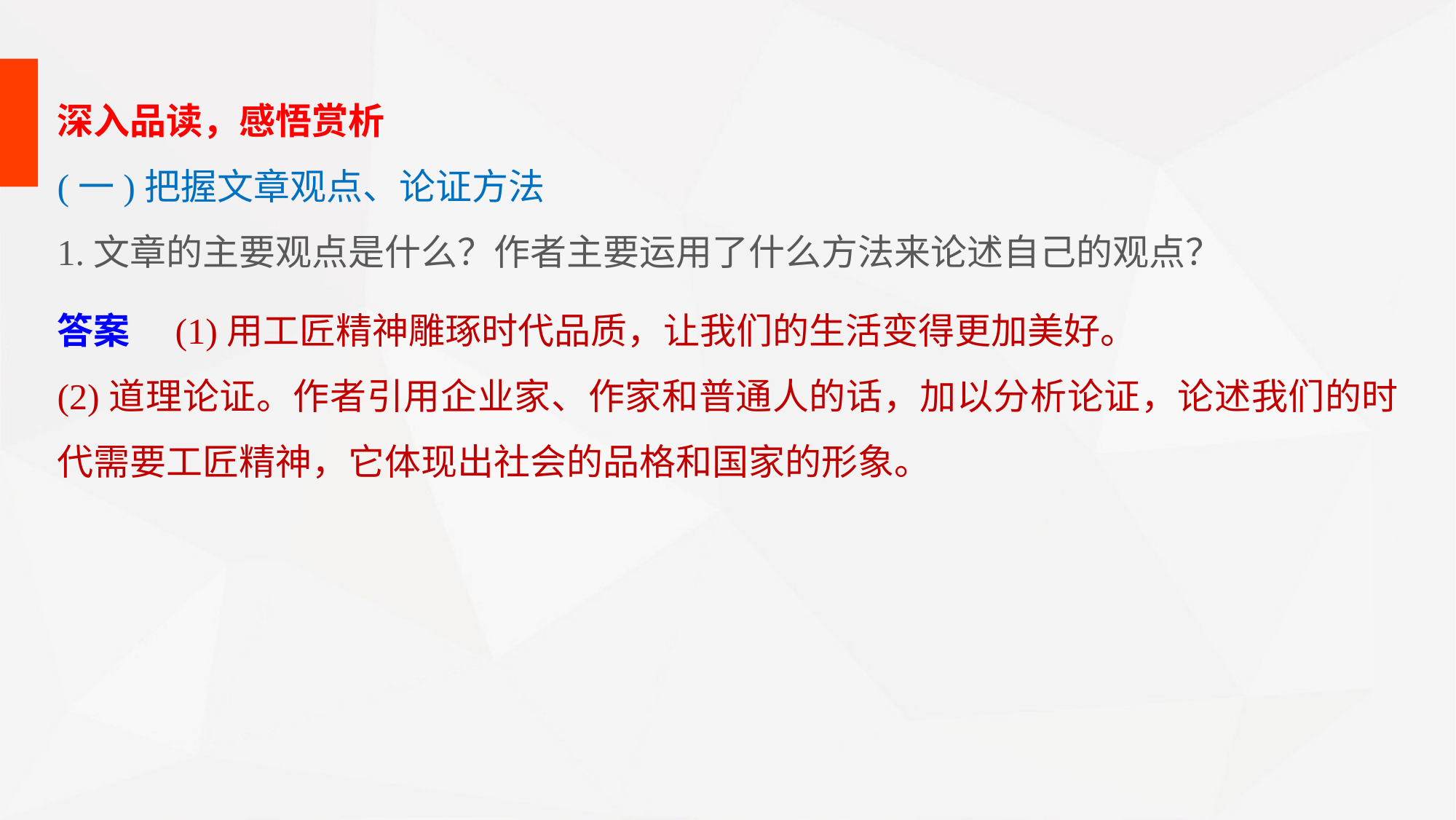

深入品读，感悟赏析
(一)把握文章观点、论证方法
1.文章的主要观点是什么？作者主要运用了什么方法来论述自己的观点？
答案　(1)用工匠精神雕琢时代品质，让我们的生活变得更加美好。
(2)道理论证。作者引用企业家、作家和普通人的话，加以分析论证，论述我们的时代需要工匠精神，它体现出社会的品格和国家的形象。